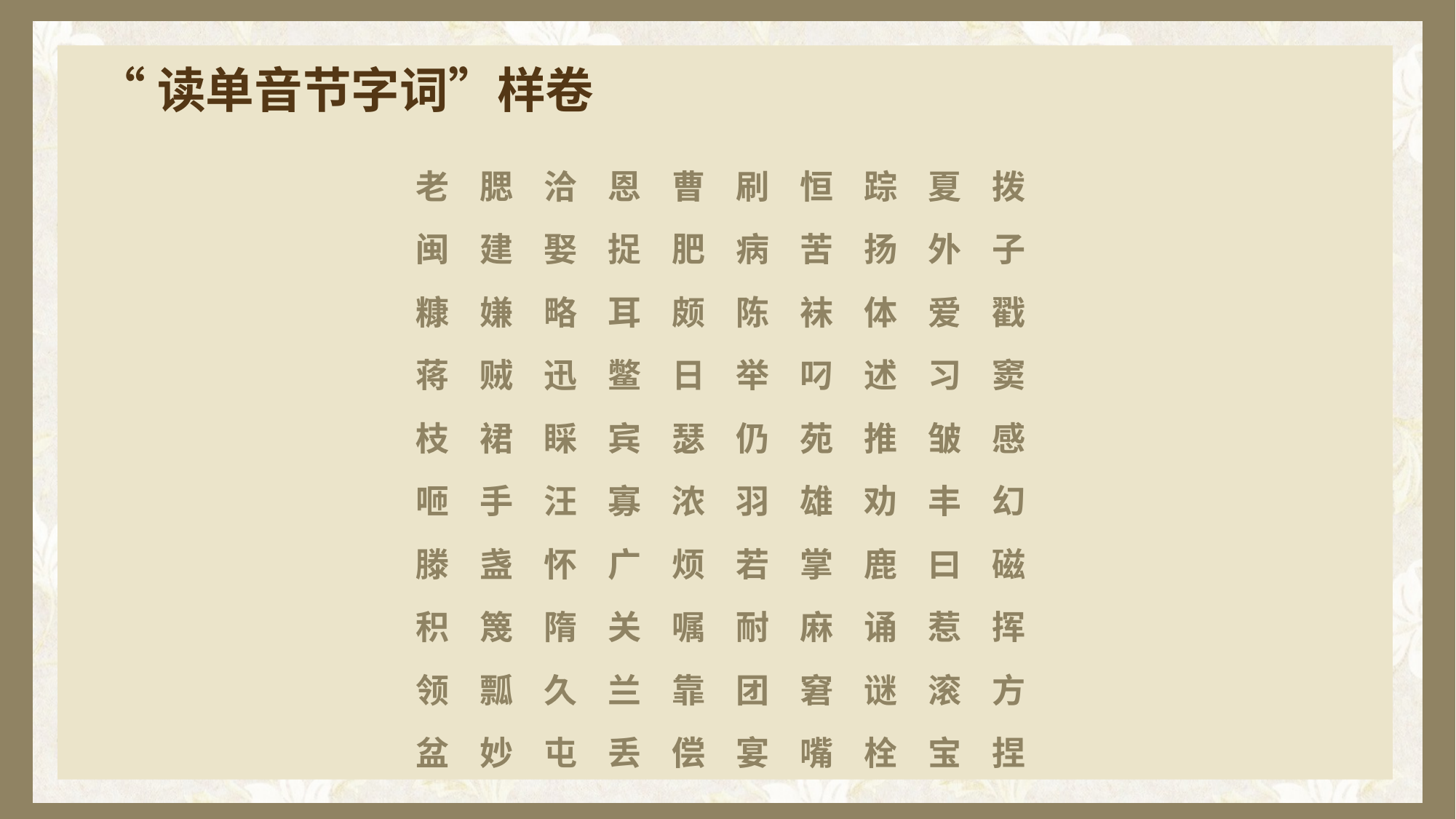

# “读单音节字词”样卷
老    腮    洽    恩    曹    刷    恒    踪    夏    拨
闽    建    娶    捉    肥    病    苦    扬    外    子
糠    嫌    略    耳    颇    陈    袜    体    爱    戳
蒋    贼    迅    鳖    日    举    叼    述    习    窦
枝    裙    睬    宾    瑟    仍    苑    推    皱    感
咂    手    汪    寡    浓    羽    雄    劝    丰    幻
滕    盏    怀    广    烦    若    掌    鹿    曰    磁
积    篾    隋    关    嘱    耐    麻    诵    惹    挥
领    瓢    久    兰    靠    团    窘    谜    滚    方
盆    妙    屯    丢    偿    宴    嘴    栓    宝    捏